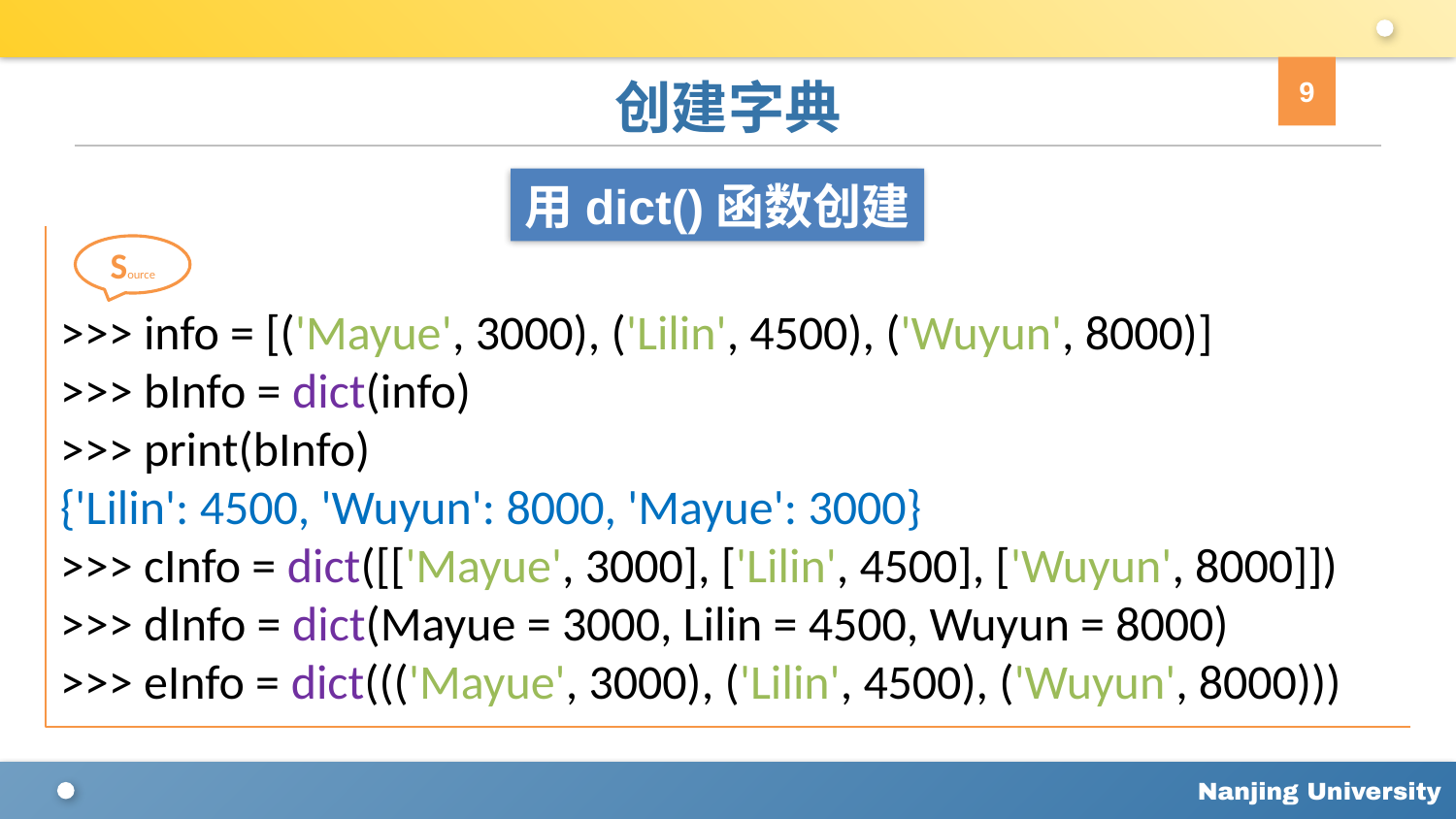

9
# 创建字典
用dict()函数创建

>>> info = [('Mayue', 3000), ('Lilin', 4500), ('Wuyun', 8000)]
>>> bInfo = dict(info)
>>> print(bInfo)
{'Lilin': 4500, 'Wuyun': 8000, 'Mayue': 3000}
>>> cInfo = dict([['Mayue', 3000], ['Lilin', 4500], ['Wuyun', 8000]])
>>> dInfo = dict(Mayue = 3000, Lilin = 4500, Wuyun = 8000)
>>> eInfo = dict((('Mayue', 3000), ('Lilin', 4500), ('Wuyun', 8000)))

Source